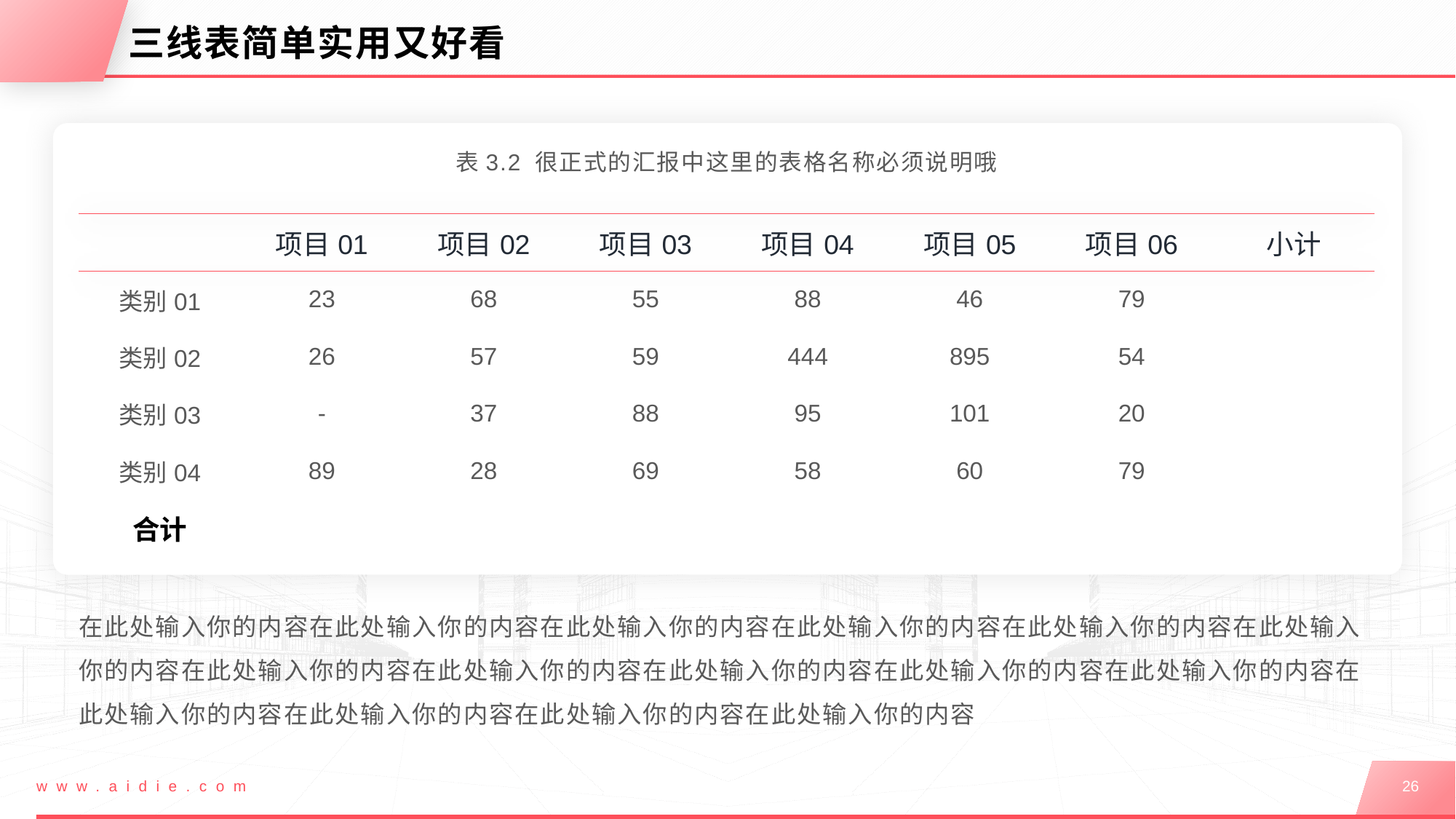

# 三线表简单实用又好看

表3.2 很正式的汇报中这里的表格名称必须说明哦
|  | 项目01 | 项目02 | 项目03 | 项目04 | 项目05 | 项目06 | 小计 |
| --- | --- | --- | --- | --- | --- | --- | --- |
| 类别01 | 23 | 68 | 55 | 88 | 46 | 79 |  |
| 类别02 | 26 | 57 | 59 | 444 | 895 | 54 |  |
| 类别03 | - | 37 | 88 | 95 | 101 | 20 |  |
| 类别04 | 89 | 28 | 69 | 58 | 60 | 79 |  |
| 合计 |  |  |  |  |  |  |  |
在此处输入你的内容在此处输入你的内容在此处输入你的内容在此处输入你的内容在此处输入你的内容在此处输入你的内容在此处输入你的内容在此处输入你的内容在此处输入你的内容在此处输入你的内容在此处输入你的内容在此处输入你的内容在此处输入你的内容在此处输入你的内容在此处输入你的内容
www.aidie.com
26